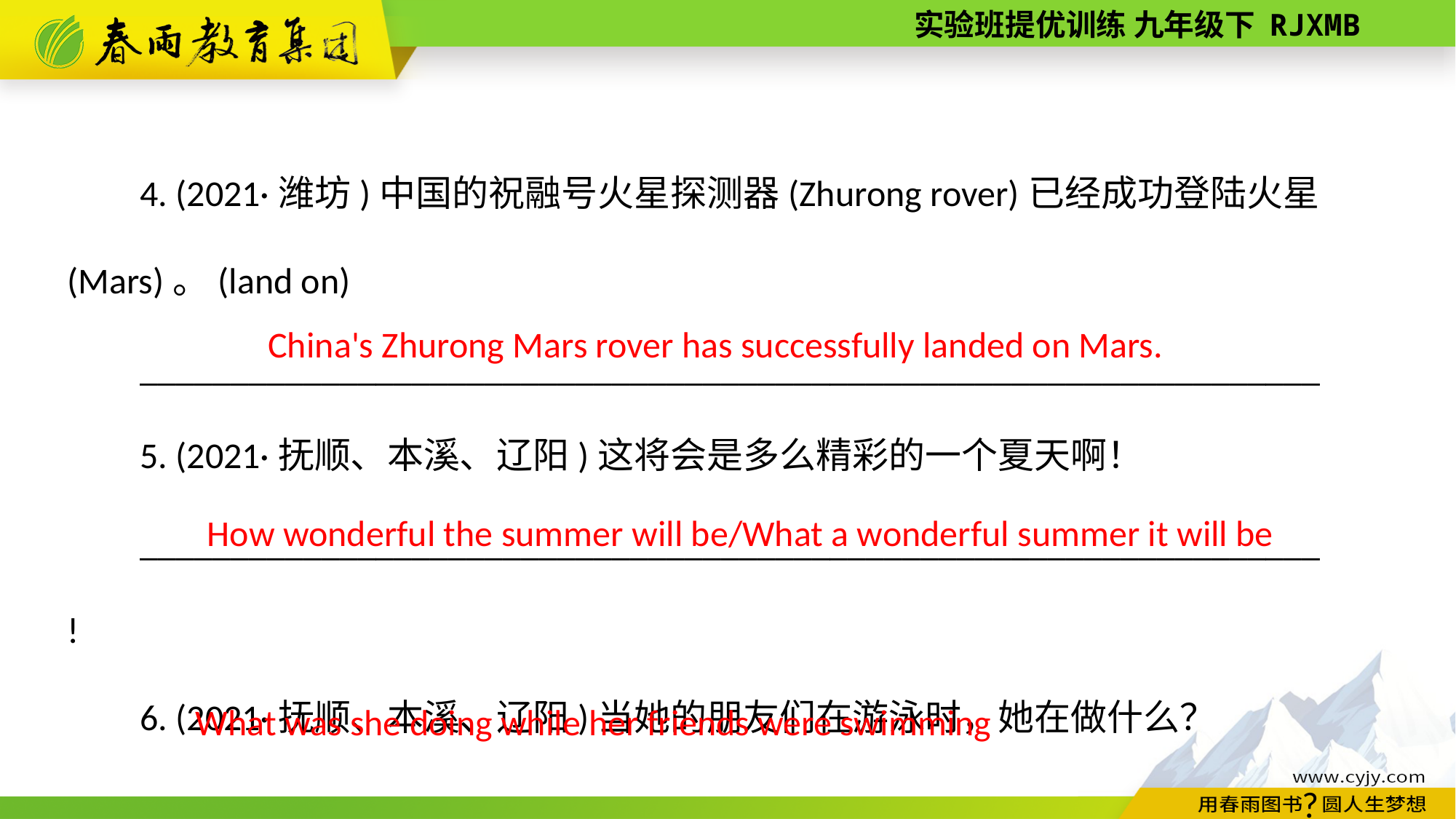

4. (2021·潍坊)中国的祝融号火星探测器(Zhurong rover)已经成功登陆火星(Mars)。(land on)
_________________________________________________________________
5. (2021·抚顺、本溪、辽阳)这将会是多么精彩的一个夏天啊！
_________________________________________________________________!
6. (2021·抚顺、本溪、辽阳)当她的朋友们在游泳时，她在做什么？
________________________________________________________________?
China's Zhurong Mars rover has successfully landed on Mars.
How wonderful the summer will be/What a wonderful summer it will be
What was she doing while her friends were swimming